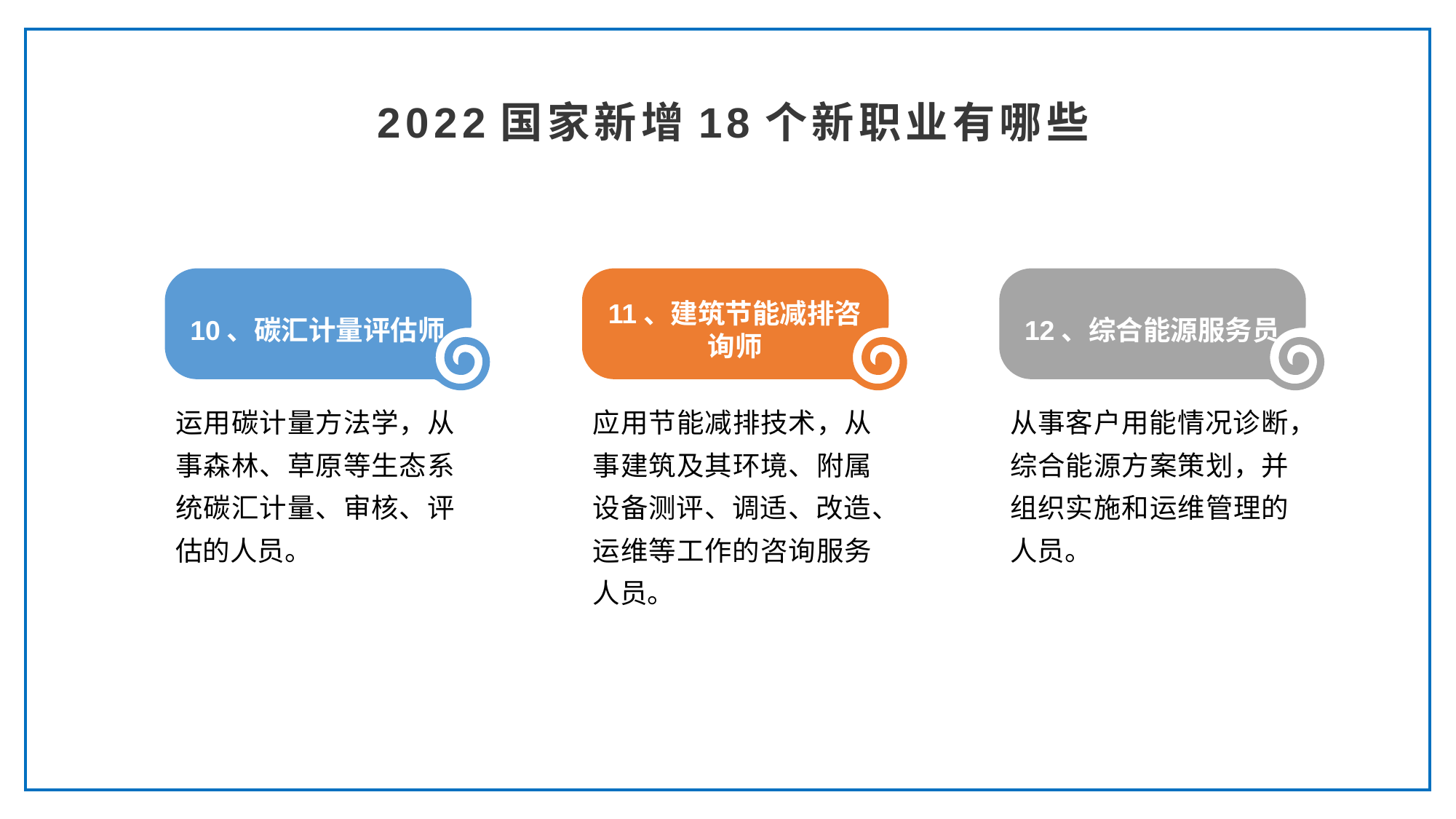

2022国家新增18个新职业有哪些
10、碳汇计量评估师
11、建筑节能减排咨
询师
12、综合能源服务员
运用碳计量方法学，从事森林、草原等生态系统碳汇计量、审核、评估的人员。
应用节能减排技术，从事建筑及其环境、附属设备测评、调适、改造、运维等工作的咨询服务人员。
从事客户用能情况诊断，综合能源方案策划，并组织实施和运维管理的人员。